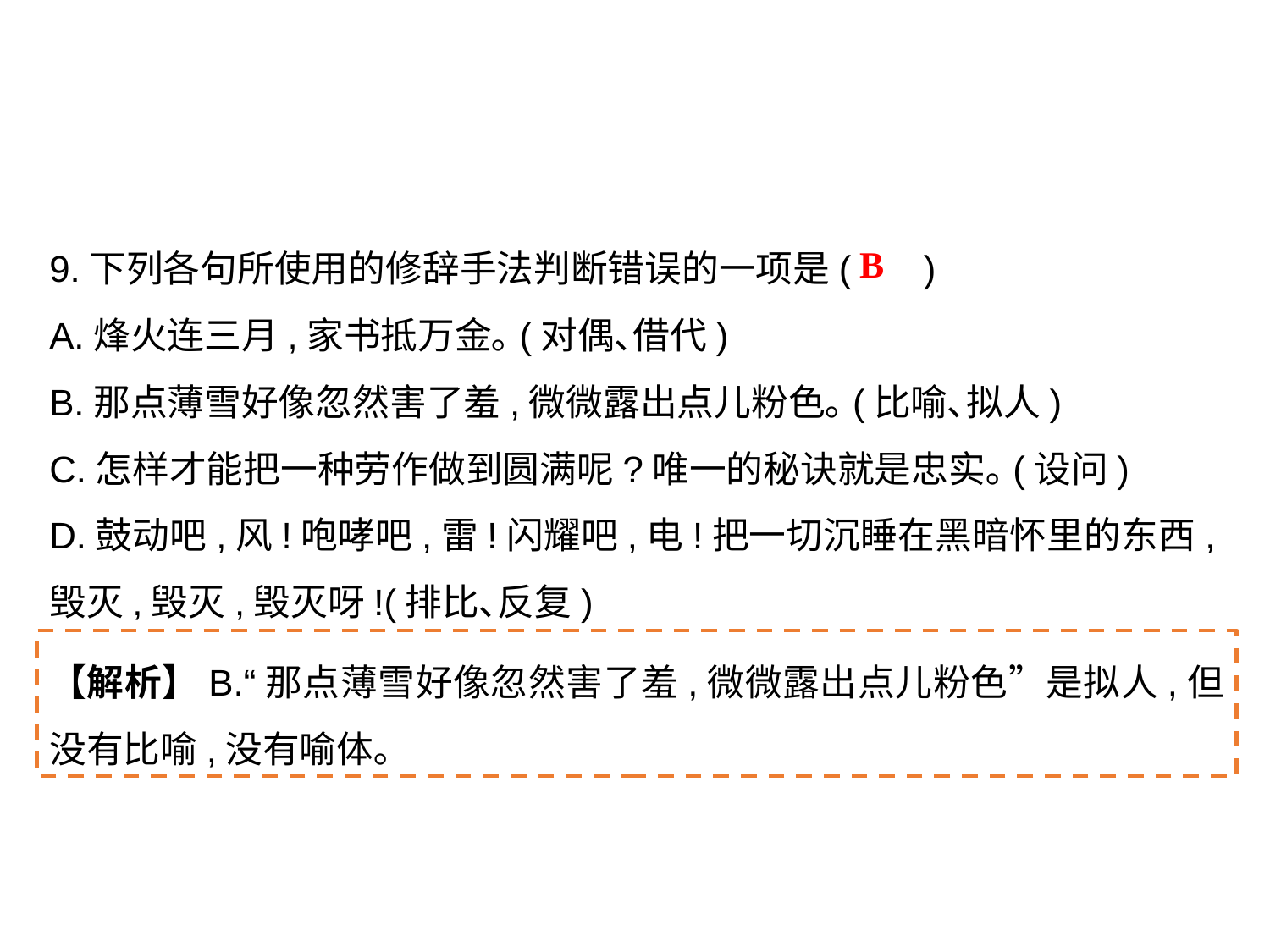

9.下列各句所使用的修辞手法判断错误的一项是(       )
A.烽火连三月,家书抵万金｡(对偶､借代)
B.那点薄雪好像忽然害了羞,微微露出点儿粉色｡(比喻､拟人)
C.怎样才能把一种劳作做到圆满呢?唯一的秘诀就是忠实｡(设问)
D.鼓动吧,风!咆哮吧,雷!闪耀吧,电!把一切沉睡在黑暗怀里的东西,毁灭,毁灭,毁灭呀!(排比､反复)
B
【解析】B.“那点薄雪好像忽然害了羞,微微露出点儿粉色”是拟人,但没有比喻,没有喻体｡